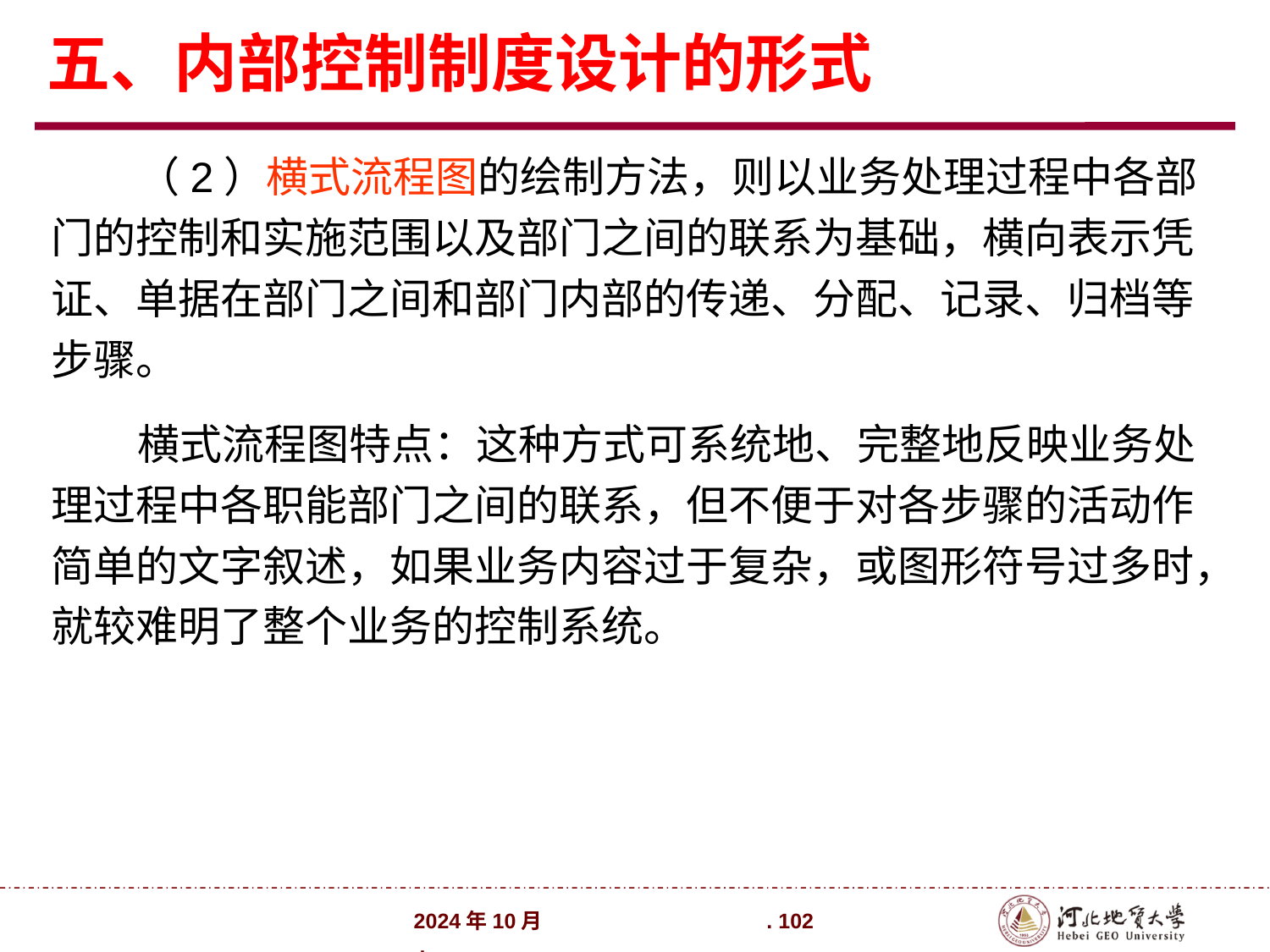

# 五、内部控制制度设计的形式
（2）横式流程图的绘制方法，则以业务处理过程中各部门的控制和实施范围以及部门之间的联系为基础，横向表示凭证、单据在部门之间和部门内部的传递、分配、记录、归档等步骤。
横式流程图特点：这种方式可系统地、完整地反映业务处理过程中各职能部门之间的联系，但不便于对各步骤的活动作简单的文字叙述，如果业务内容过于复杂，或图形符号过多时，就较难明了整个业务的控制系统。

2024年10月                                             . 102 .